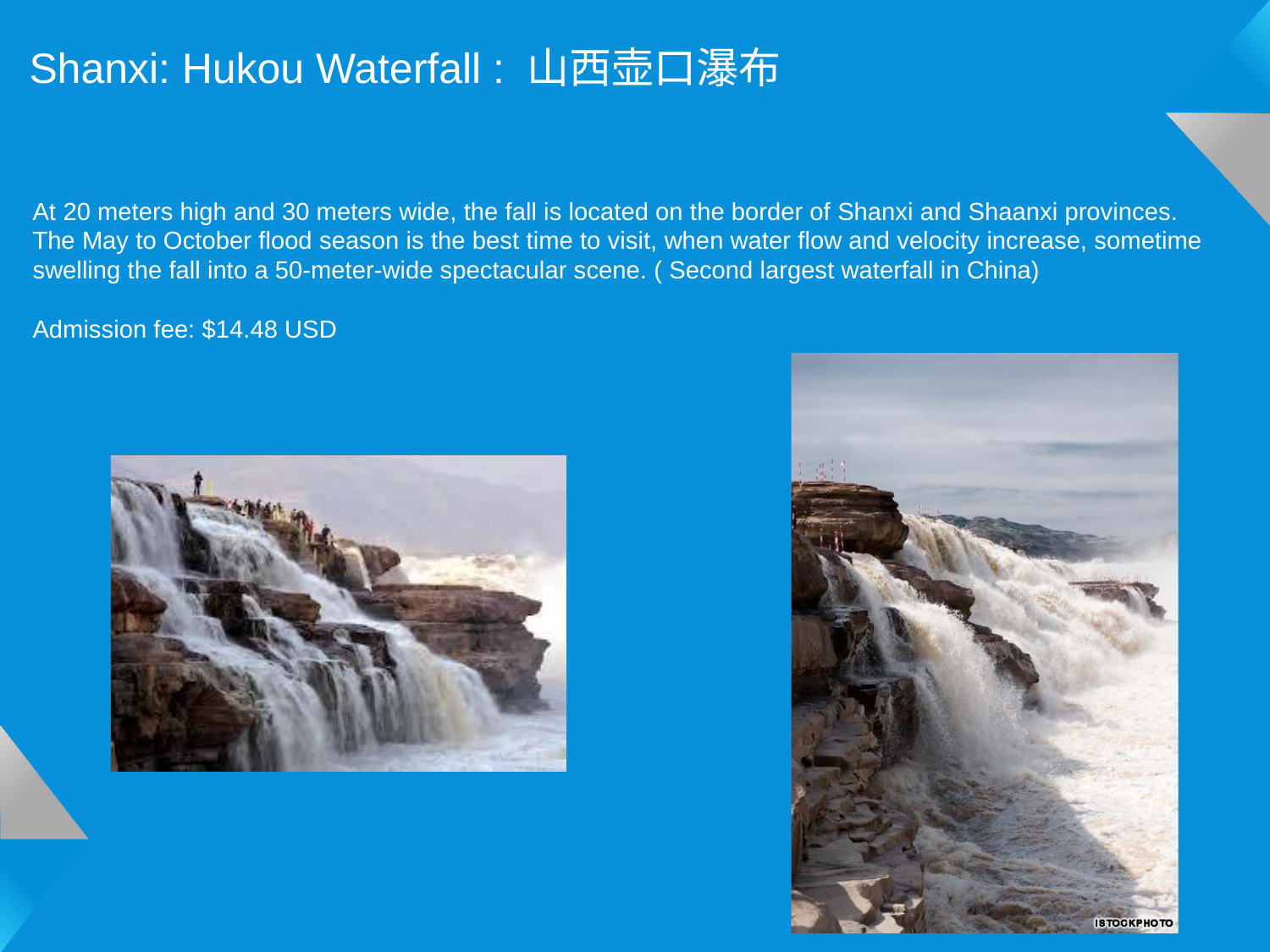

Shanxi: Hukou Waterfall : 山西壶口瀑布

At 20 meters high and 30 meters wide, the fall is located on the border of Shanxi and Shaanxi provinces.
The May to October flood season is the best time to visit, when water flow and velocity increase, sometime swelling the fall into a 50-meter-wide spectacular scene. ( Second largest waterfall in China)

Admission fee: $14.48 USD